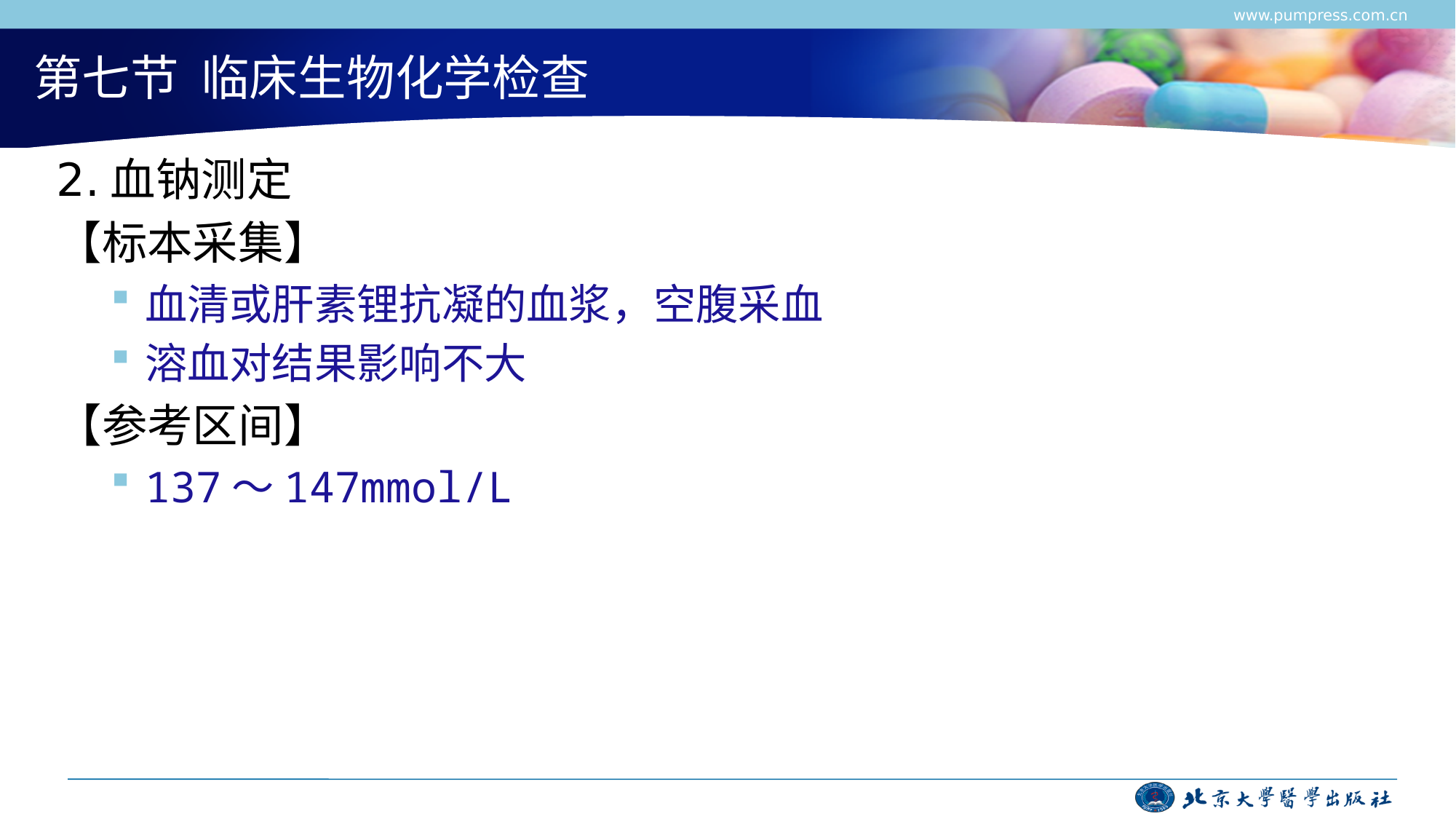

www.pumpress.com.cn
# 第七节  临床生物化学检查
2.血钠测定
【标本采集】
血清或肝素锂抗凝的血浆，空腹采血
溶血对结果影响不大
【参考区间】
137～147mmol/L